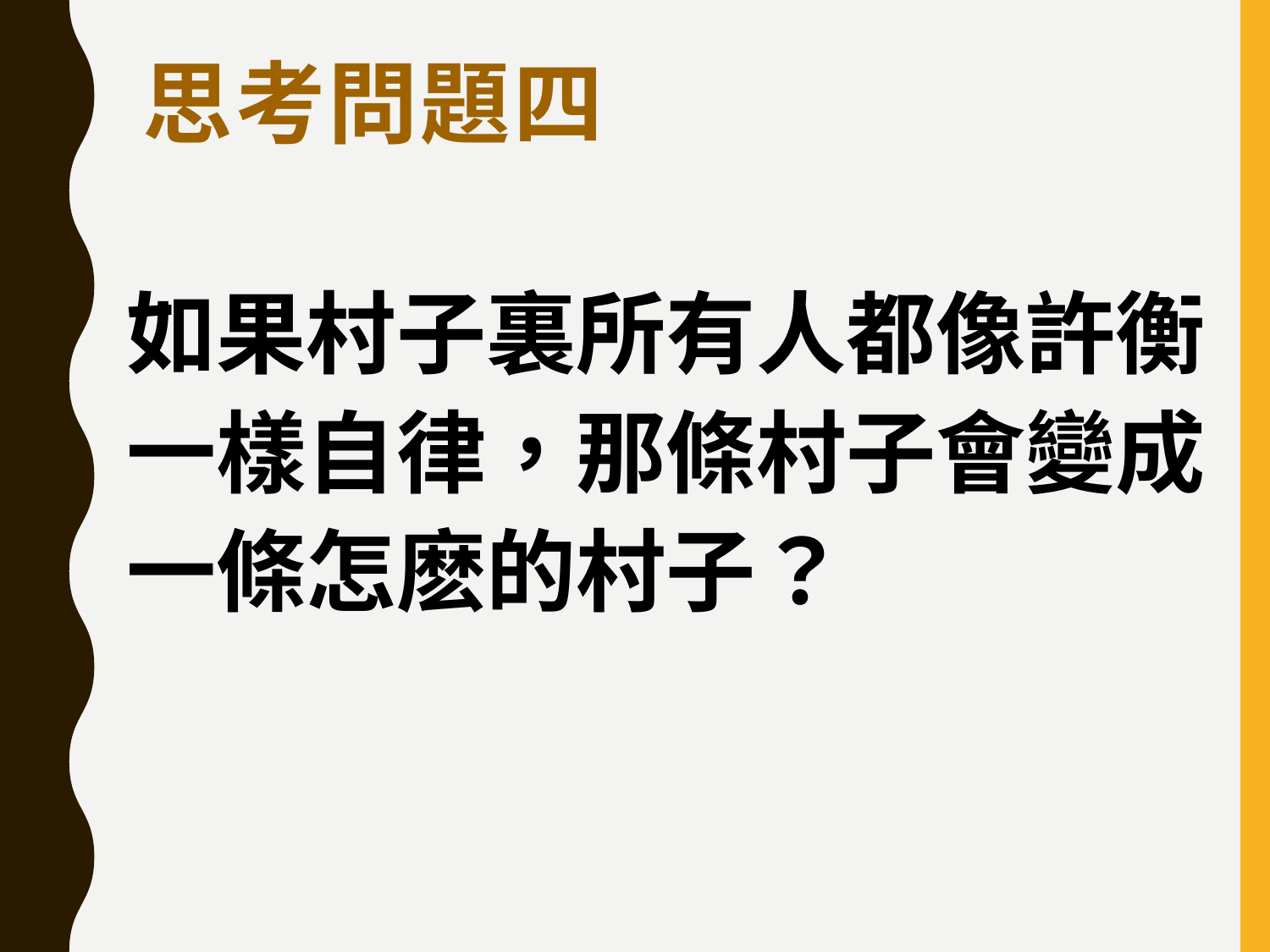

# 思考問題四
如果村子裏所有人都像許衡一樣自律，那條村子會變成一條怎麽的村子？